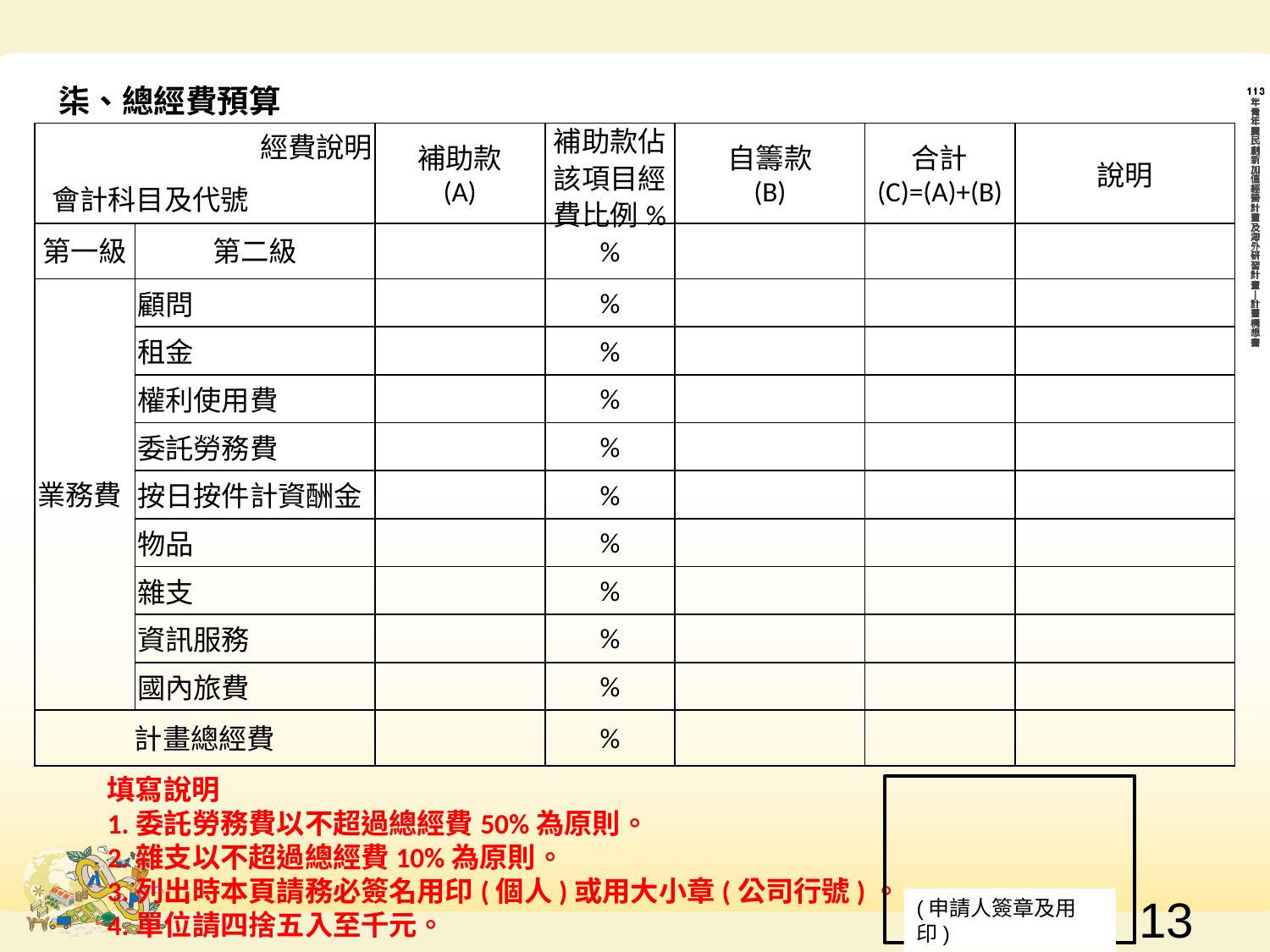

柒、總經費預算
| 經費說明  會計科目及代號 |  | 補助款 (A) | 補助款佔該項目經費比例% | 自籌款 (B) | 合計 (C)=(A)+(B) | 說明 |
| --- | --- | --- | --- | --- | --- | --- |
| 第一級 | 第二級 |  | % |  |  |  |
| 業務費 | 顧問 |  | % |  |  |  |
|  | 租金 |  | % |  |  |  |
|  | 權利使用費 |  | % |  |  |  |
|  | 委託勞務費 |  | % |  |  |  |
|  | 按日按件計資酬金 |  | % |  |  |  |
|  | 物品 |  | % |  |  |  |
|  | 雜支 |  | % |  |  |  |
|  | 資訊服務 |  | % |  |  |  |
|  | 國內旅費 |  | % |  |  |  |
| 計畫總經費 |  |  | % |  |  |  |
填寫說明
1.委託勞務費以不超過總經費50%為原則。
2.雜支以不超過總經費10%為原則。
3.列出時本頁請務必簽名用印(個人)或用大小章(公司行號)。
4.單位請四捨五入至千元。

13
(申請人簽章及用印)